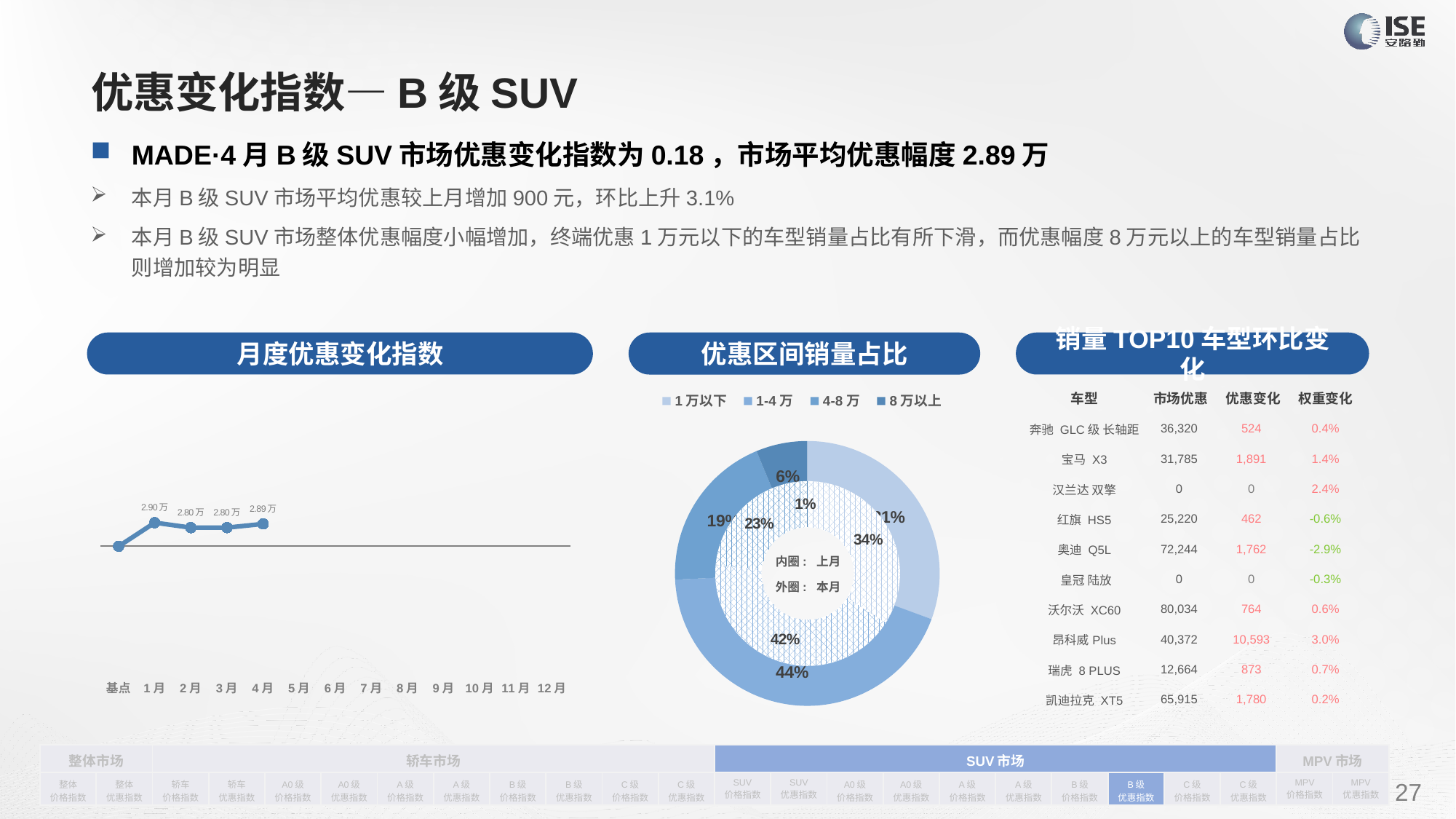

# 优惠变化指数—B级SUV
MADE·4月B级SUV市场优惠变化指数为0.18，市场平均优惠幅度2.89万
本月B级SUV市场平均优惠较上月增加900元，环比上升3.1%
本月B级SUV市场整体优惠幅度小幅增加，终端优惠1万元以下的车型销量占比有所下滑，而优惠幅度8万元以上的车型销量占比则增加较为明显
月度优惠变化指数

销量TOP10车型环比变化

优惠区间销量占比

| 车型 | 市场优惠 | 优惠变化 | 权重变化 |
| --- | --- | --- | --- |
| 奔驰 GLC级 长轴距 | 36,320 | 524 | 0.4% |
| 宝马 X3 | 31,785 | 1,891 | 1.4% |
| 汉兰达 双擎 | 0 | 0 | 2.4% |
| 红旗 HS5 | 25,220 | 462 | -0.6% |
| 奥迪 Q5L | 72,244 | 1,762 | -2.9% |
| 皇冠 陆放 | 0 | 0 | -0.3% |
| 沃尔沃 XC60 | 80,034 | 764 | 0.6% |
| 昂科威Plus | 40,372 | 10,593 | 3.0% |
| 瑞虎 8 PLUS | 12,664 | 873 | 0.7% |
| 凯迪拉克 XT5 | 65,915 | 1,780 | 0.2% |

### Chart

| Category | 销量 |
|---|---|
| 1万以下 | 23145.0 |
| 1-4万 | 32992.0 |
| 4-8万 | 14734.0 |
| 8万以上 | 4739.0 |

### Chart

| Category | Y2022 |
|---|---|
| 基点 | 0.0 |
| 1月 | 0.19 |
| 2月 | 0.15 |
| 3月 | 0.15 |
| 4月 | 0.18 |
| 5月 | None |
| 6月 | None |
| 7月 | None |
| 8月 | None |
| 9月 | None |
| 10月 | None |
| 11月 | None |
| 12月 | None |

### Chart

| Category | 销量 |
|---|---|
| 1万以下 | 37894.0 |
| 1-4万 | 47356.0 |
| 4-8万 | 25202.0 |
| 8万以上 | 1055.0 |
内圈:  上月
外圈:  本月
| 整体市场 |  | 轿车市场 |  |  |  |  |  |  |  |  |  | SUV市场 |  |  |  |  |  |  |  |  |  | MPV市场 |  |
| --- | --- | --- | --- | --- | --- | --- | --- | --- | --- | --- | --- | --- | --- | --- | --- | --- | --- | --- | --- | --- | --- | --- | --- |
| 整体 价格指数 | 整体 优惠指数 | 轿车 价格指数 | 轿车 优惠指数 | A0级 价格指数 | A0级 优惠指数 | A级 价格指数 | A级 优惠指数 | B级 价格指数 | B级 优惠指数 | C级 价格指数 | C级 优惠指数 | SUV 价格指数 | SUV 优惠指数 | A0级 价格指数 | A0级 优惠指数 | A级 价格指数 | A级 优惠指数 | B级 价格指数 | B级 优惠指数 | C级 价格指数 | C级 优惠指数 | MPV 价格指数 | MPV 优惠指数 |
请在插入菜单—页眉和页脚中修改此 文本
27